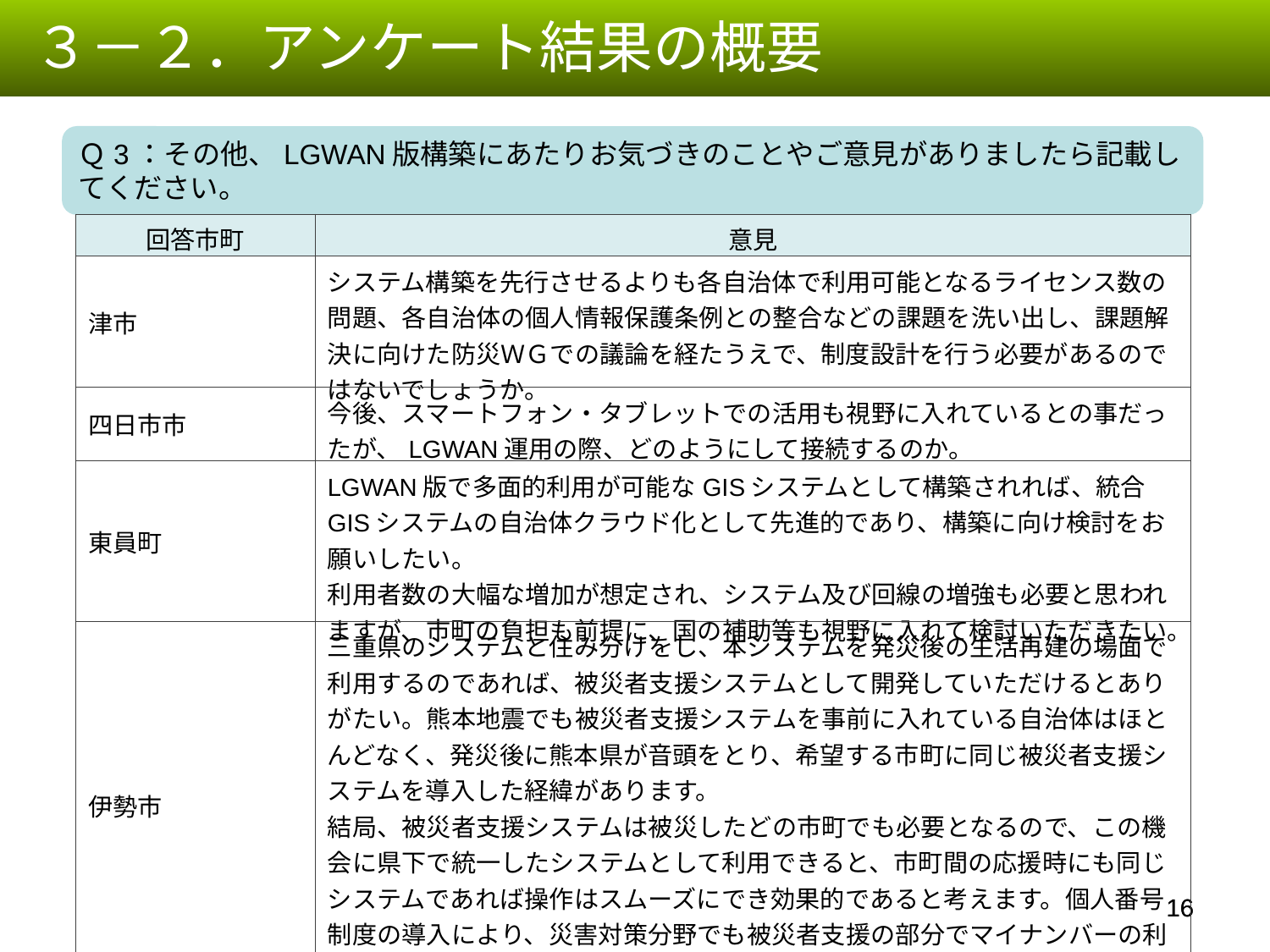

３－２．アンケート結果の概要
Ｑ3：その他、LGWAN版構築にあたりお気づきのことやご意見がありましたら記載してください。
| 回答市町 | 意見 |
| --- | --- |
| 津市 | システム構築を先行させるよりも各自治体で利用可能となるライセンス数の問題、各自治体の個人情報保護条例との整合などの課題を洗い出し、課題解決に向けた防災ＷＧでの議論を経たうえで、制度設計を行う必要があるのではないでしょうか。 |
| 四日市市 | 今後、スマートフォン・タブレットでの活用も視野に入れているとの事だったが、LGWAN運用の際、どのようにして接続するのか。 |
| 東員町 | LGWAN版で多面的利用が可能なGISシステムとして構築されれば、統合GISシステムの自治体クラウド化として先進的であり、構築に向け検討をお願いしたい。 利用者数の大幅な増加が想定され、システム及び回線の増強も必要と思われますが、市町の負担も前提に、国の補助等も視野に入れて検討いただきたい。 |
| 伊勢市 | 三重県のシステムと住み分けをし、本システムを発災後の生活再建の場面で利用するのであれば、被災者支援システムとして開発していただけるとありがたい。熊本地震でも被災者支援システムを事前に入れている自治体はほとんどなく、発災後に熊本県が音頭をとり、希望する市町に同じ被災者支援システムを導入した経緯があります。 結局、被災者支援システムは被災したどの市町でも必要となるので、この機会に県下で統一したシステムとして利用できると、市町間の応援時にも同じシステムであれば操作はスムーズにでき効果的であると考えます。個人番号制度の導入により、災害対策分野でも被災者支援の部分でマイナンバーの利用が可能となりました。県内の広域避難や居住地と勤め先が市をまたいでいる場合など様々な場面での利用にあたり、同じシステムであることのメリットは大きいかと思いますので、ぜひ検討をお願いいたします。 |
16
16